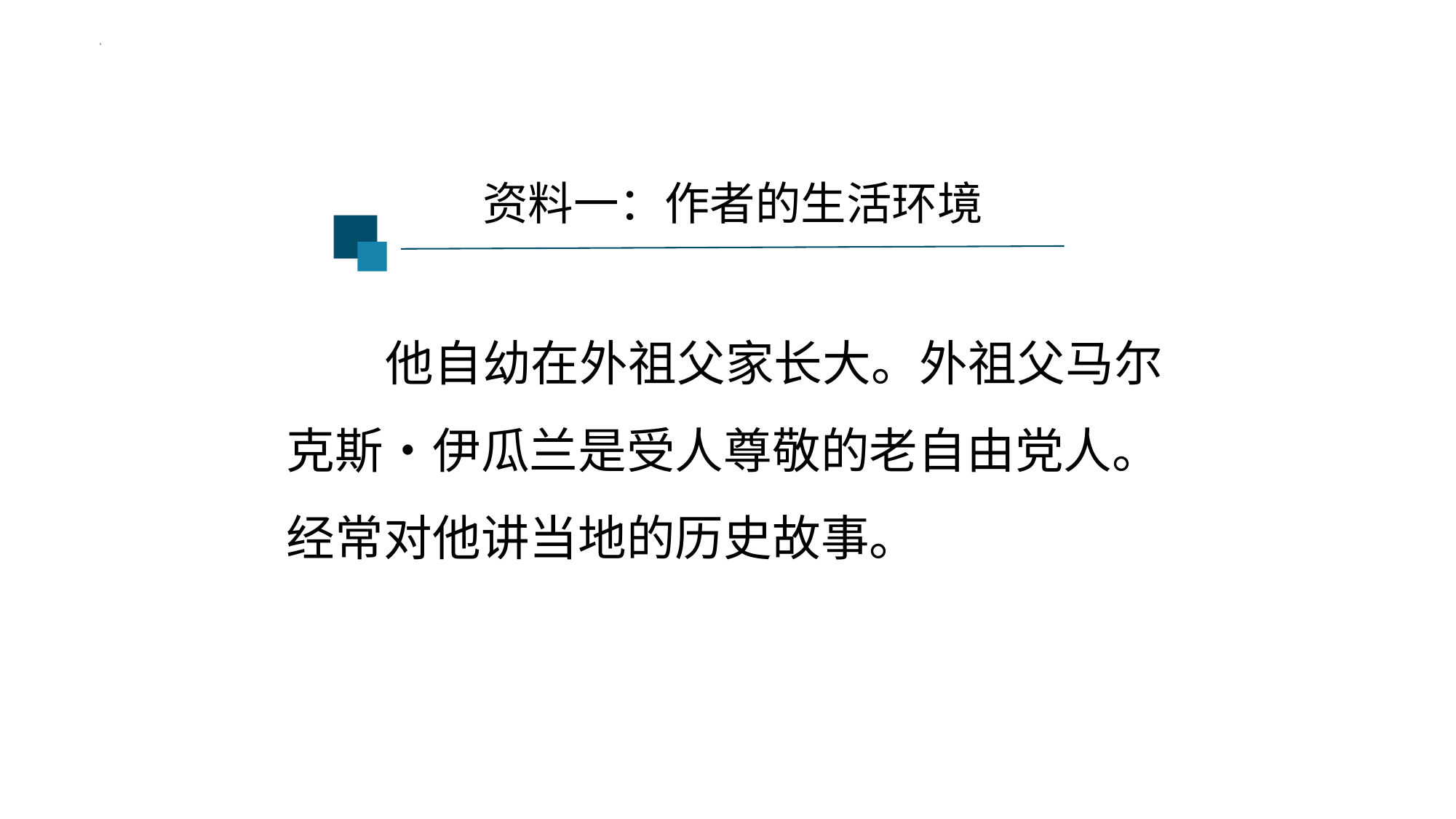

资料一：作者的生活环境

        他自幼在外祖父家长大。外祖父马尔克斯•伊瓜兰是受人尊敬的老自由党人。经常对他讲当地的历史故事。